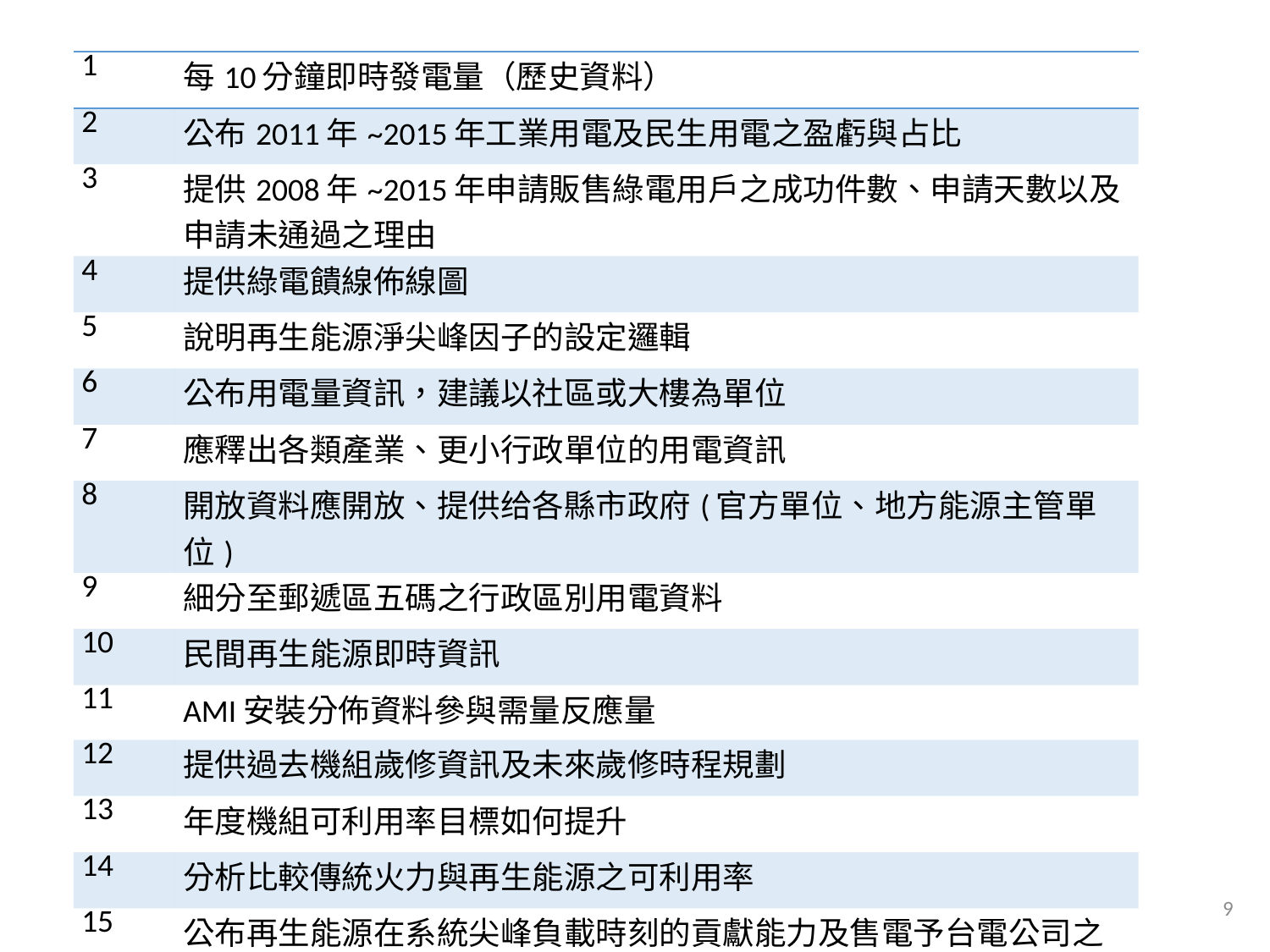

| 1 | 每10分鐘即時發電量（歷史資料） |
| --- | --- |
| 2 | 公布2011年~2015年工業用電及民生用電之盈虧與占比 |
| 3 | 提供2008年~2015年申請販售綠電用戶之成功件數、申請天數以及申請未通過之理由 |
| 4 | 提供綠電饋線佈線圖 |
| 5 | 說明再生能源淨尖峰因子的設定邏輯 |
| 6 | 公布用電量資訊，建議以社區或大樓為單位 |
| 7 | 應釋出各類產業、更小行政單位的用電資訊 |
| 8 | 開放資料應開放、提供给各縣市政府(官方單位、地方能源主管單位) |
| 9 | 細分至郵遞區五碼之行政區別用電資料 |
| 10 | 民間再生能源即時資訊 |
| 11 | AMI安裝分佈資料參與需量反應量 |
| 12 | 提供過去機組歲修資訊及未來歲修時程規劃 |
| 13 | 年度機組可利用率目標如何提升 |
| 14 | 分析比較傳統火力與再生能源之可利用率 |
| 15 | 公布再生能源在系統尖峰負載時刻的貢獻能力及售電予台電公司之再生能源供應者售電資訊 |
9